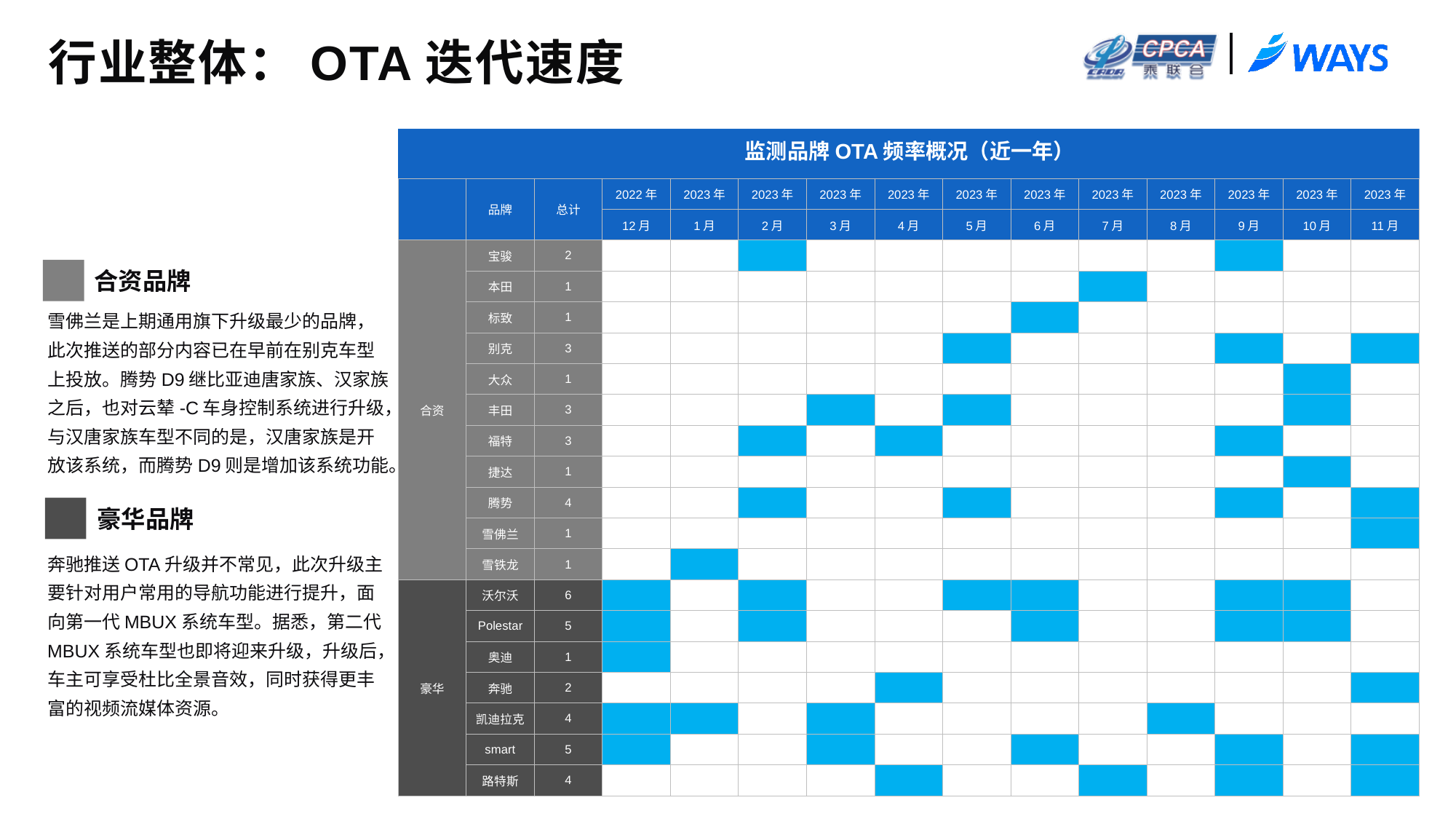

# 行业整体：OTA迭代速度

监测品牌OTA频率概况（近一年）
|  | 品牌 | 总计 | 2022年 | 2023年 | 2023年 | 2023年 | 2023年 | 2023年 | 2023年 | 2023年 | 2023年 | 2023年 | 2023年 | 2023年 |
| --- | --- | --- | --- | --- | --- | --- | --- | --- | --- | --- | --- | --- | --- | --- |
|  |  |  | 12月 | 1月 | 2月 | 3月 | 4月 | 5月 | 6月 | 7月 | 8月 | 9月 | 10月 | 11月 |
| 合资 | 宝骏 | 2 |  |  |  |  |  |  |  |  |  |  |  |  |
|  | 本田 | 1 |  |  |  |  |  |  |  |  |  |  |  |  |
|  | 标致 | 1 |  |  |  |  |  |  |  |  |  |  |  |  |
|  | 别克 | 3 |  |  |  |  |  |  |  |  |  |  |  |  |
|  | 大众 | 1 |  |  |  |  |  |  |  |  |  |  |  |  |
|  | 丰田 | 3 |  |  |  |  |  |  |  |  |  |  |  |  |
|  | 福特 | 3 |  |  |  |  |  |  |  |  |  |  |  |  |
|  | 捷达 | 1 |  |  |  |  |  |  |  |  |  |  |  |  |
|  | 腾势 | 4 |  |  |  |  |  |  |  |  |  |  |  |  |
|  | 雪佛兰 | 1 |  |  |  |  |  |  |  |  |  |  |  |  |
|  | 雪铁龙 | 1 |  |  |  |  |  |  |  |  |  |  |  |  |
| 豪华 | 沃尔沃 | 6 |  |  |  |  |  |  |  |  |  |  |  |  |
|  | Polestar | 5 |  |  |  |  |  |  |  |  |  |  |  |  |
|  | 奥迪 | 1 |  |  |  |  |  |  |  |  |  |  |  |  |
|  | 奔驰 | 2 |  |  |  |  |  |  |  |  |  |  |  |  |
|  | 凯迪拉克 | 4 |  |  |  |  |  |  |  |  |  |  |  |  |
|  | smart | 5 |  |  |  |  |  |  |  |  |  |  |  |  |
|  | 路特斯 | 4 |  |  |  |  |  |  |  |  |  |  |  |  |

合资品牌
雪佛兰是上期通用旗下升级最少的品牌，此次推送的部分内容已在早前在别克车型上投放。腾势D9继比亚迪唐家族、汉家族之后，也对云辇-C车身控制系统进行升级，与汉唐家族车型不同的是，汉唐家族是开放该系统，而腾势D9则是增加该系统功能。

豪华品牌
奔驰推送OTA升级并不常见，此次升级主要针对用户常用的导航功能进行提升，面向第一代MBUX系统车型。据悉，第二代MBUX系统车型也即将迎来升级，升级后，车主可享受杜比全景音效，同时获得更丰富的视频流媒体资源。